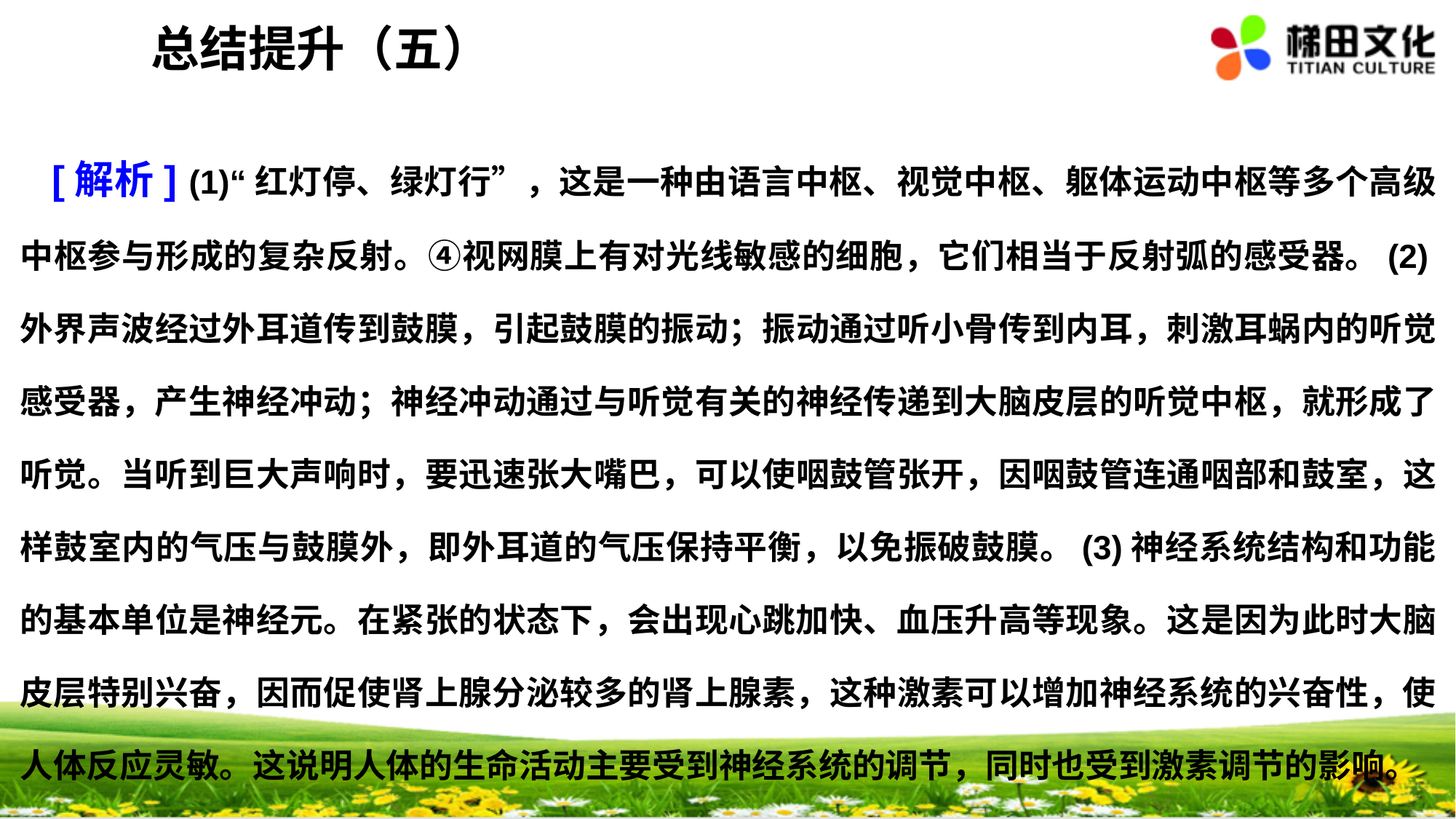

总结提升（五）
[解析] (1)“红灯停、绿灯行”，这是一种由语言中枢、视觉中枢、躯体运动中枢等多个高级中枢参与形成的复杂反射。④视网膜上有对光线敏感的细胞，它们相当于反射弧的感受器。(2)外界声波经过外耳道传到鼓膜，引起鼓膜的振动；振动通过听小骨传到内耳，刺激耳蜗内的听觉感受器，产生神经冲动；神经冲动通过与听觉有关的神经传递到大脑皮层的听觉中枢，就形成了听觉。当听到巨大声响时，要迅速张大嘴巴，可以使咽鼓管张开，因咽鼓管连通咽部和鼓室，这样鼓室内的气压与鼓膜外，即外耳道的气压保持平衡，以免振破鼓膜。(3)神经系统结构和功能的基本单位是神经元。在紧张的状态下，会出现心跳加快、血压升高等现象。这是因为此时大脑皮层特别兴奋，因而促使肾上腺分泌较多的肾上腺素，这种激素可以增加神经系统的兴奋性，使人体反应灵敏。这说明人体的生命活动主要受到神经系统的调节，同时也受到激素调节的影响。